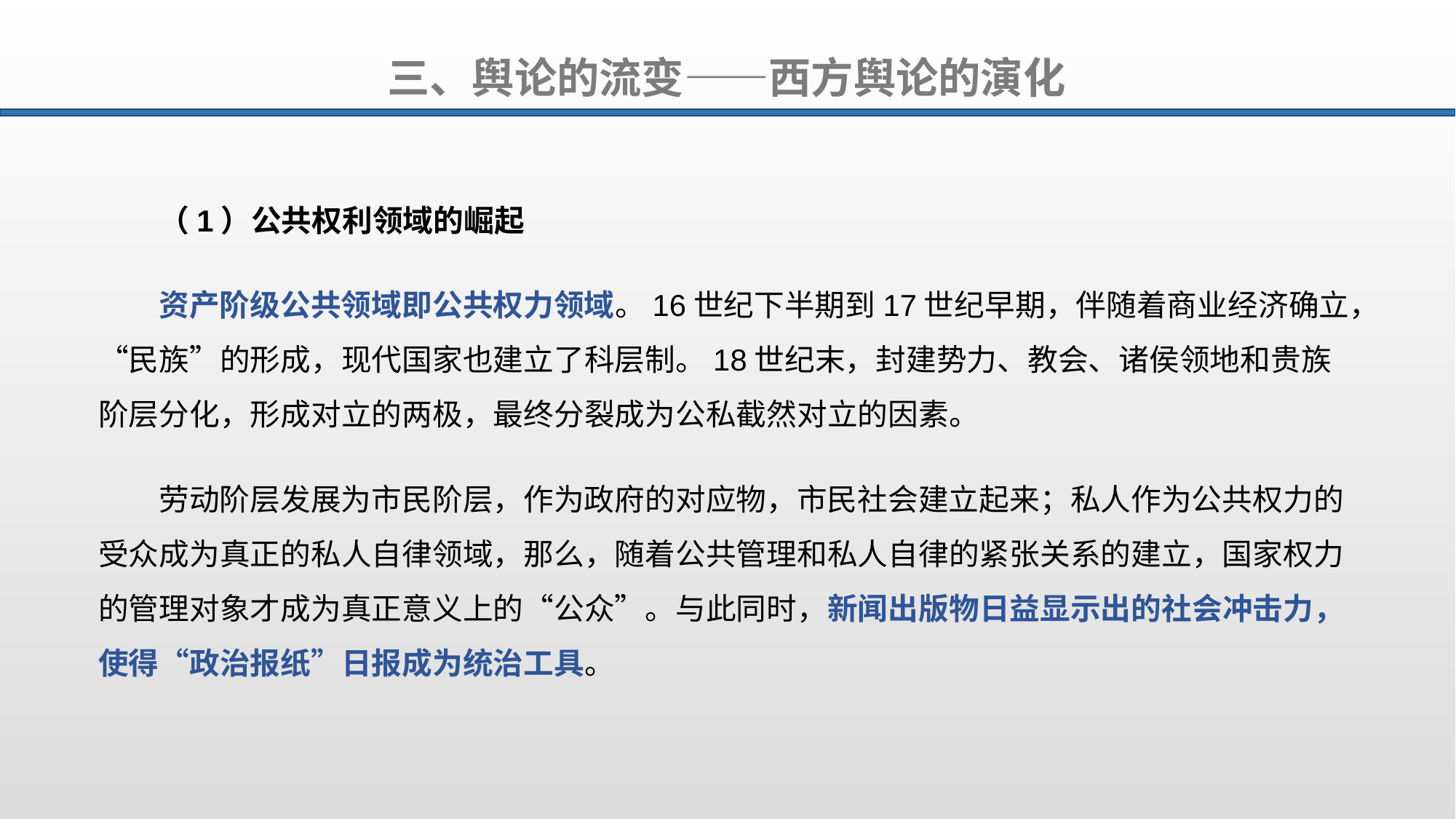

三、舆论的流变——西方舆论的演化

（1）公共权利领域的崛起
资产阶级公共领域即公共权力领域。16世纪下半期到17世纪早期，伴随着商业经济确立，“民族”的形成，现代国家也建立了科层制。18世纪末，封建势力、教会、诸侯领地和贵族阶层分化，形成对立的两极，最终分裂成为公私截然对立的因素。
劳动阶层发展为市民阶层，作为政府的对应物，市民社会建立起来；私人作为公共权力的受众成为真正的私人自律领域，那么，随着公共管理和私人自律的紧张关系的建立，国家权力的管理对象才成为真正意义上的“公众”。与此同时，新闻出版物日益显示出的社会冲击力，使得“政治报纸”日报成为统治工具。